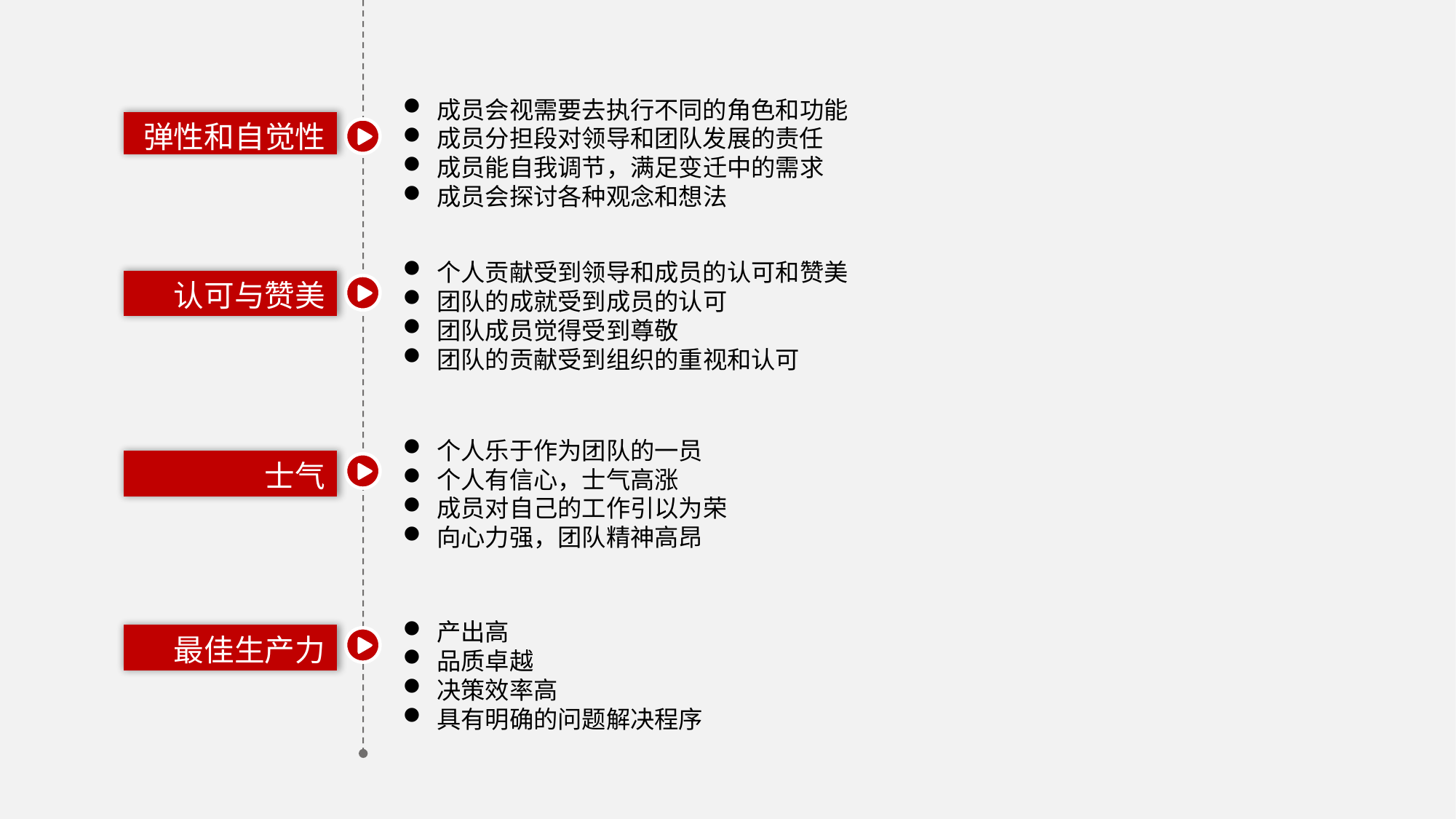

成员会视需要去执行不同的角色和功能
成员分担段对领导和团队发展的责任
成员能自我调节，满足变迁中的需求
成员会探讨各种观念和想法
弹性和自觉性

个人贡献受到领导和成员的认可和赞美
团队的成就受到成员的认可
团队成员觉得受到尊敬
团队的贡献受到组织的重视和认可
认可与赞美

个人乐于作为团队的一员
个人有信心，士气高涨
成员对自己的工作引以为荣
向心力强，团队精神高昂
士气

产出高
品质卓越
决策效率高
具有明确的问题解决程序
最佳生产力